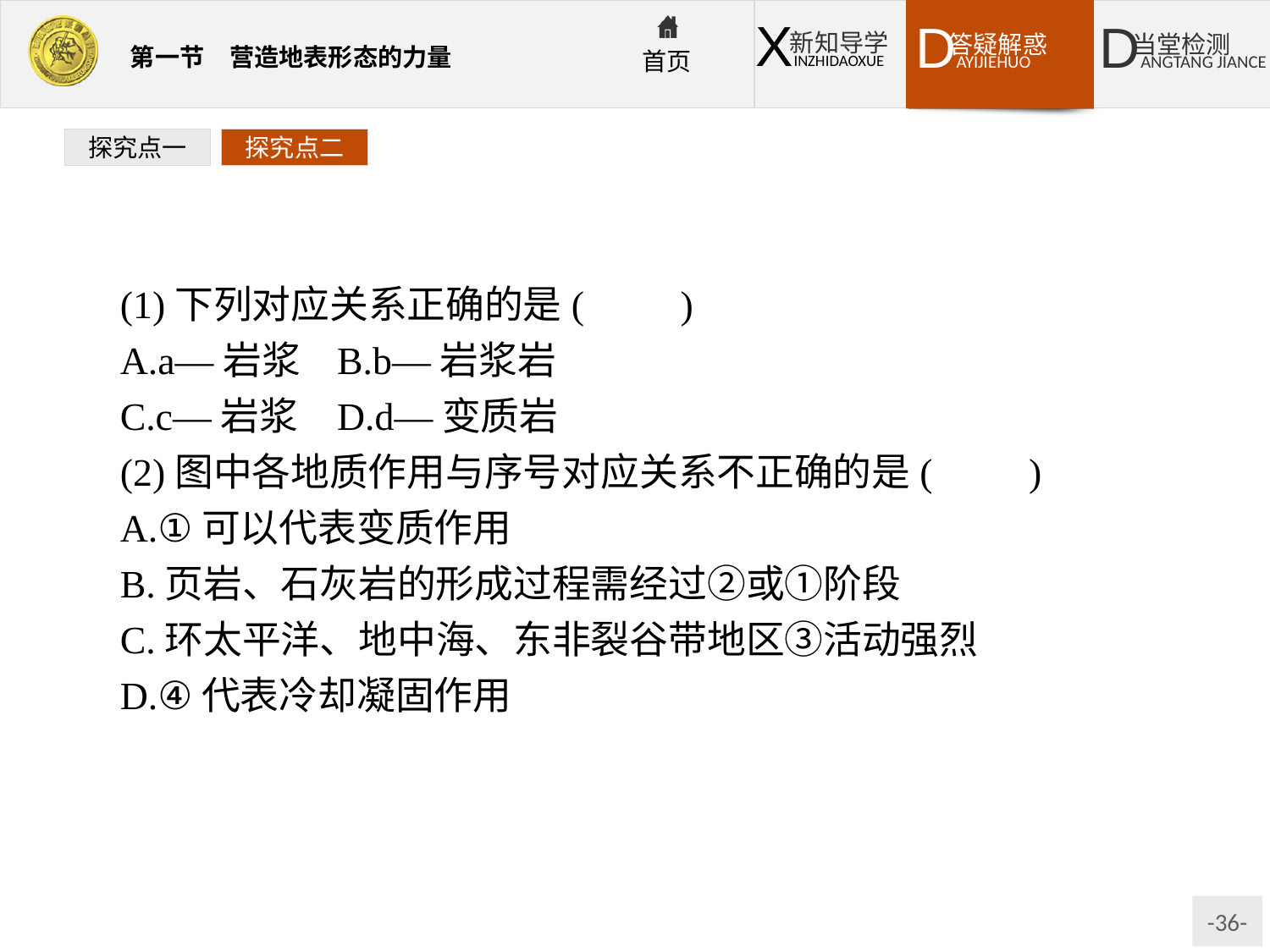

探究点一
探究点二
(1)下列对应关系正确的是(　　)
A.a—岩浆	B.b—岩浆岩
C.c—岩浆	D.d—变质岩
(2)图中各地质作用与序号对应关系不正确的是(　　)
A.①可以代表变质作用
B.页岩、石灰岩的形成过程需经过②或①阶段
C.环太平洋、地中海、东非裂谷带地区③活动强烈
D.④代表冷却凝固作用